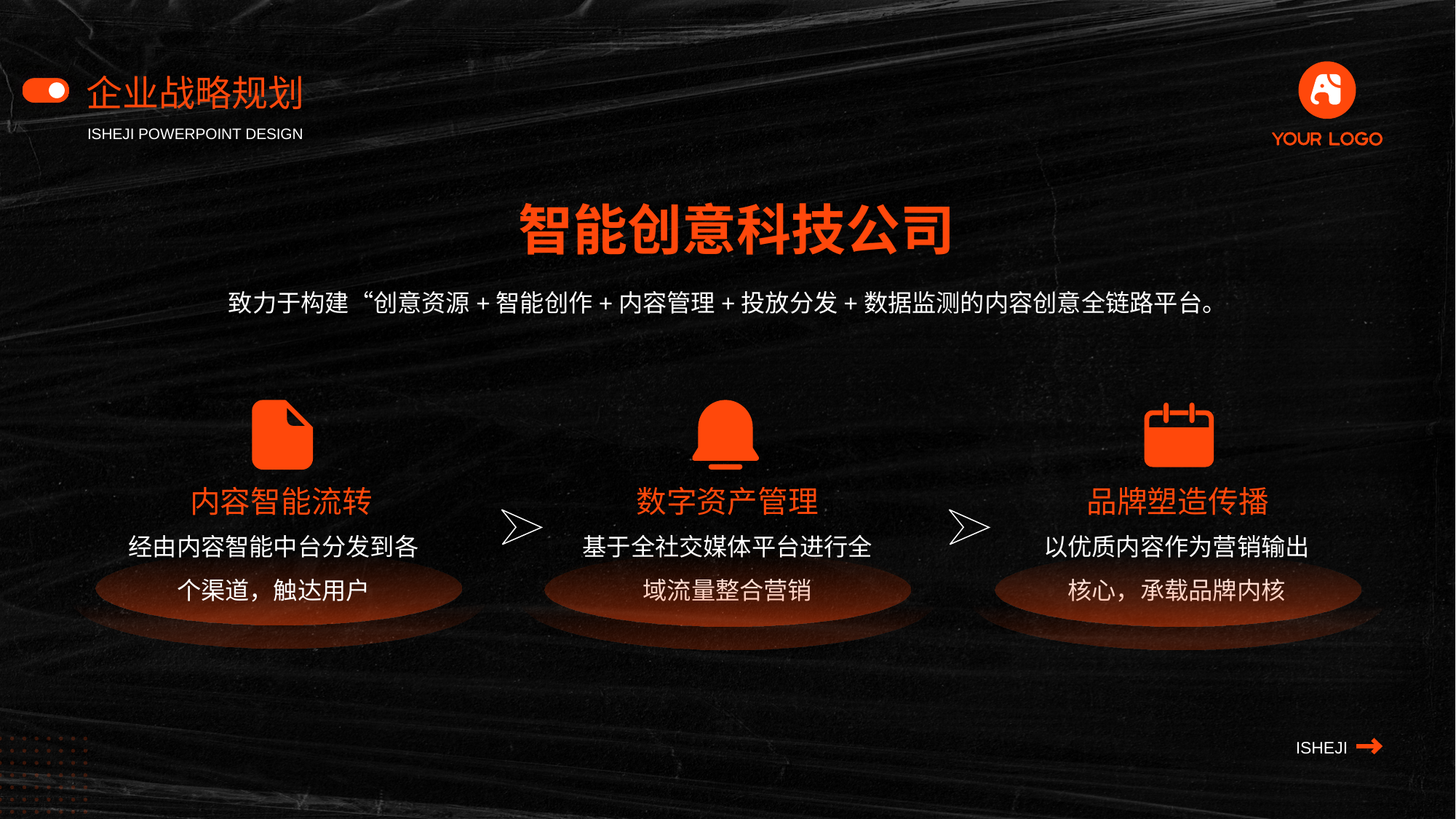

企业战略规划

ISHEJI POWERPOINT DESIGN
智能创意科技公司
致力于构建“创意资源+智能创作+内容管理+投放分发+数据监测的内容创意全链路平台。

内容智能流转
数字资产管理
品牌塑造传播

经由内容智能中台分发到各个渠道，触达用户
基于全社交媒体平台进行全域流量整合营销
以优质内容作为营销输出
核心，承载品牌内核

ISHEJI